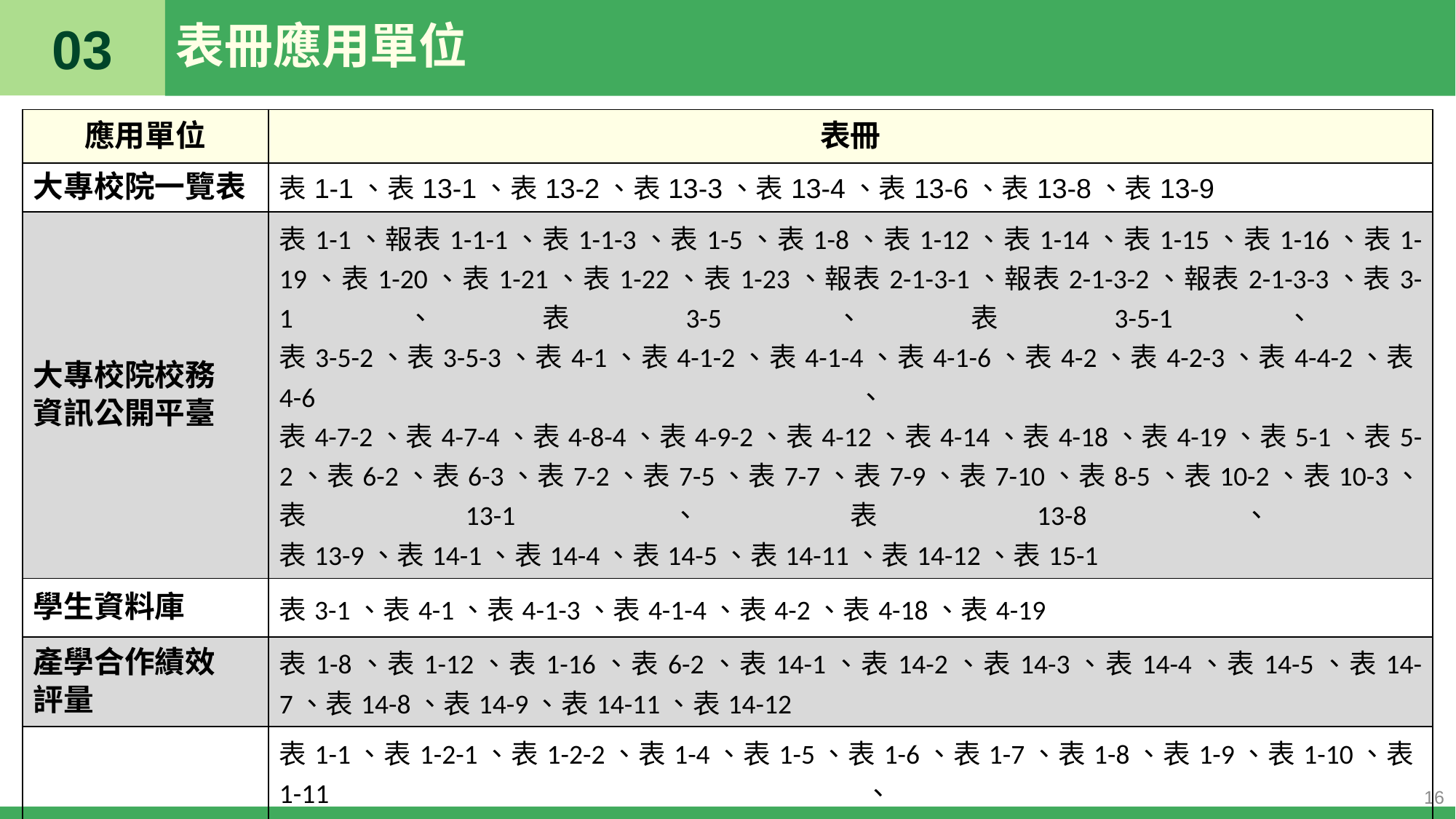

03
# 表冊應用單位
| 應用單位 | 表冊 |
| --- | --- |
| 大專校院一覽表 | 表1-1、表13-1、表13-2、表13-3、表13-4、表13-6、表13-8、表13-9 |
| 大專校院校務 資訊公開平臺 | 表1-1、報表1-1-1、表1-1-3、表1-5、表1-8、表1-12、表1-14、表1-15、表1-16、表1-19、表1-20、表1-21、表1-22、表1-23、報表2-1-3-1、報表2-1-3-2、報表2-1-3-3、表3-1、表3-5、表3-5-1、 表3-5-2、表3-5-3、表4-1、表4-1-2、表4-1-4、表4-1-6、表4-2、表4-2-3、表4-4-2、表4-6、 表4-7-2、表4-7-4、表4-8-4、表4-9-2、表4-12、表4-14、表4-18、表4-19、表5-1、表5-2、表6-2、表6-3、表7-2、表7-5、表7-7、表7-9、表7-10、表8-5、表10-2、表10-3、表13-1、表13-8、 表13-9、表14-1、表14-4、表14-5、表14-11、表14-12、表15-1 |
| 學生資料庫 | 表3-1、表4-1、表4-1-3、表4-1-4、表4-2、表4-18、表4-19 |
| 產學合作績效 評量 | 表1-8、表1-12、表1-16、表6-2、表14-1、表14-2、表14-3、表14-4、表14-5、表14-7、表14-8、表14-9、表14-11、表14-12 |
| 台灣評鑑協會 | 表1-1、表1-2-1、表1-2-2、表1-4、表1-5、表1-6、表1-7、表1-8、表1-9、表1-10、表1-11、 表1-12、表1-13、表1-14、表1-16、表1-17-1、表2-1-2、表2-1-3、表3-1、表3-2-2、表3-2-3、 表3-5、表3-7、表3-8、表4-1、表4-1-6、表4-2、表4-2-3、表4-2-5、表4-2-7、表4-2-8、表4-4-2、表4-4-3、表4-6、表4-7-2、表4-8-1、表4-8-2、表4-8-3、表4-9-1、表4-9-2、表4-10、表4-11、 表4-13、表4-14、表4-18、表4-19、表5-1、表5-2、表5-2-1、表5-3、表6-1、表6-2、表6-3、表6-4、表7-2、表7-4、表8-1、表8-2-1、表8-3、表8-5、表9-2-7、表10-1、表10-2、表10-3 |
16